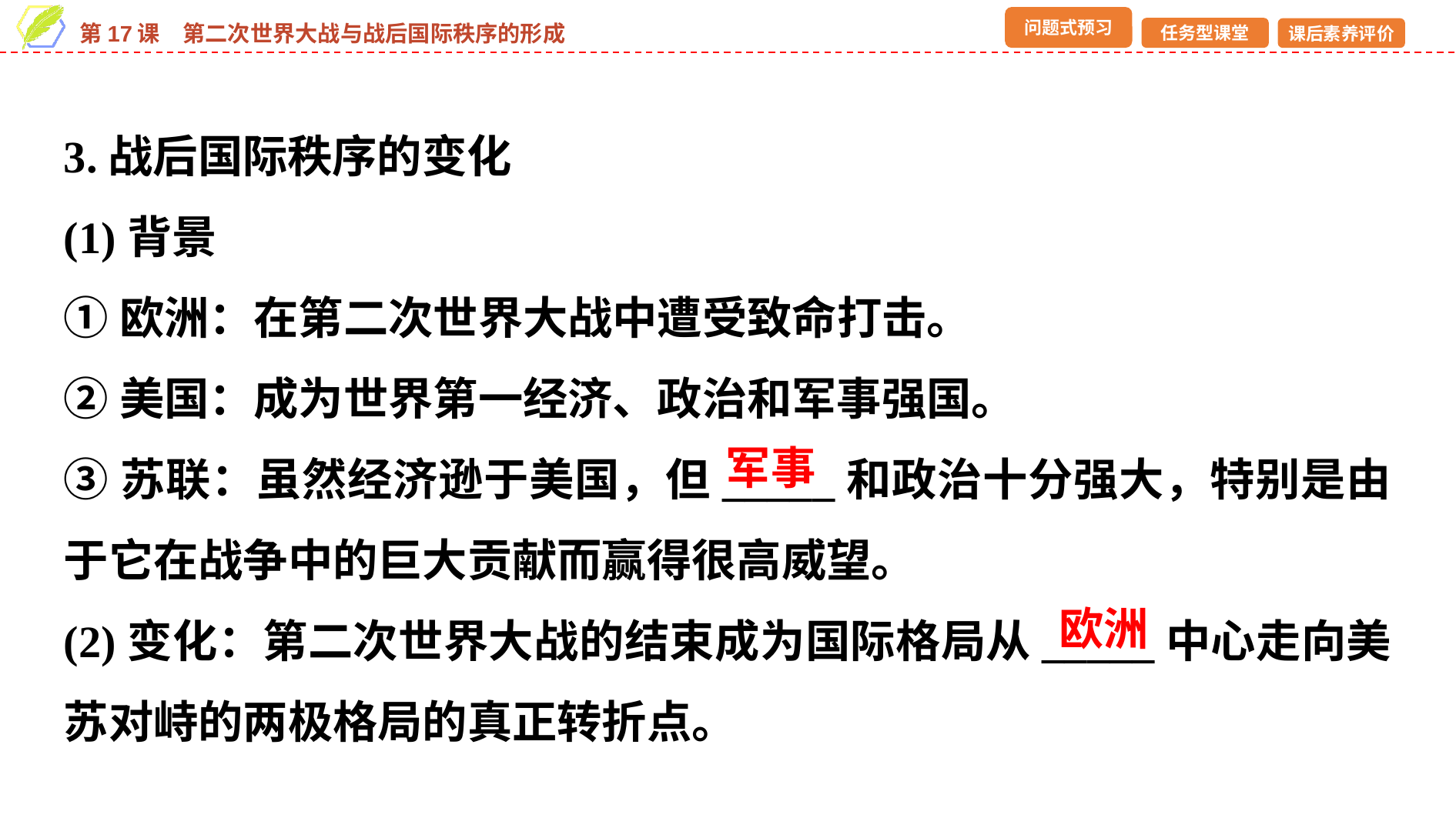

3.战后国际秩序的变化
(1)背景
①欧洲：在第二次世界大战中遭受致命打击。
②美国：成为世界第一经济、政治和军事强国。
③苏联：虽然经济逊于美国，但_____和政治十分强大，特别是由于它在战争中的巨大贡献而赢得很高威望。
(2)变化：第二次世界大战的结束成为国际格局从_____中心走向美苏对峙的两极格局的真正转折点。
军事
欧洲